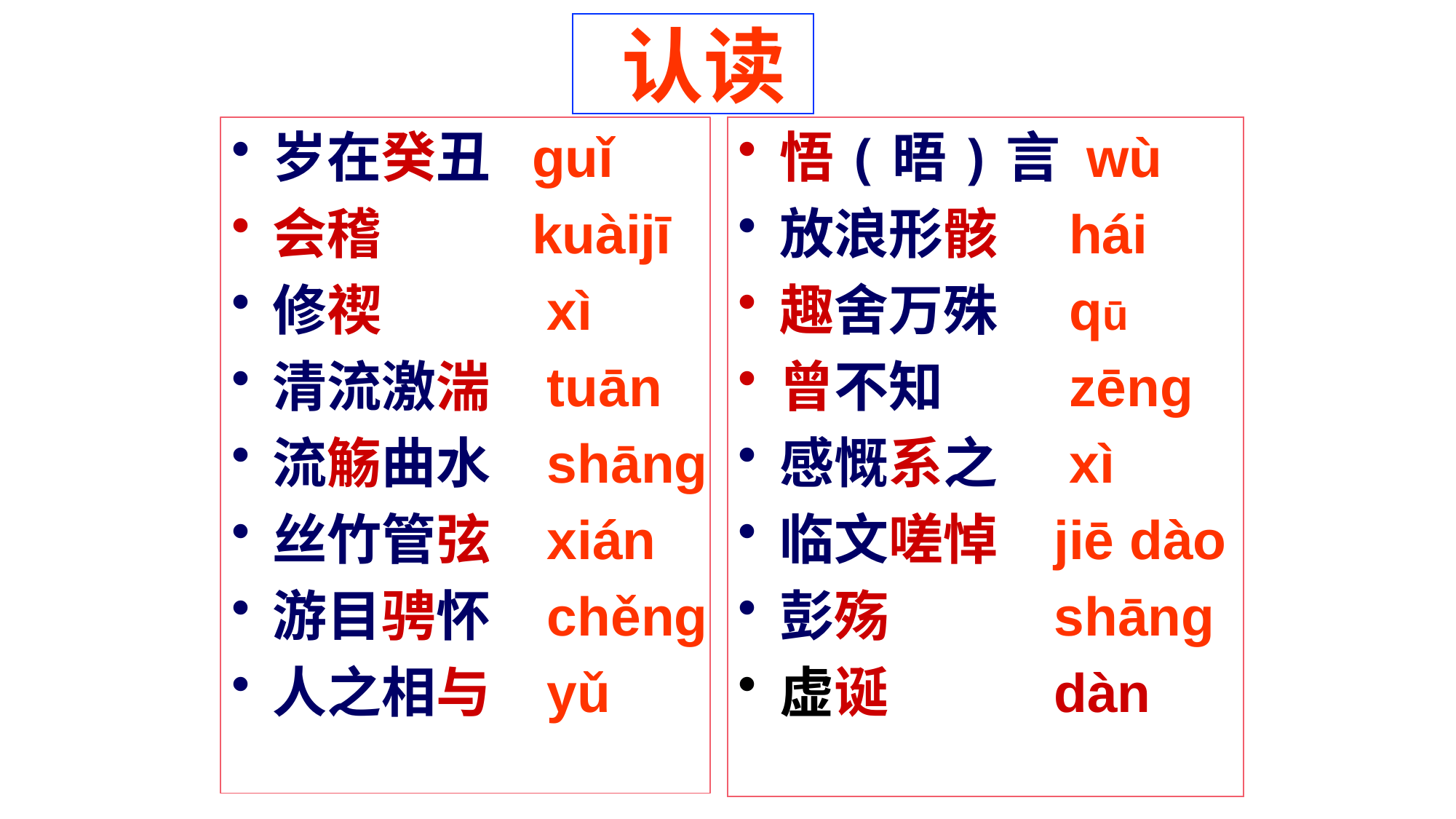

#
 认读

岁在癸丑
会稽
修禊
清流激湍
流觞曲水
丝竹管弦
游目骋怀
人之相与
guǐ
kuàijī
 xì
 tuān
 shāng
 xián
 chěng
 yǔ
悟(晤)言
放浪形骸
趣舍万殊
曾不知
感慨系之
临文嗟悼
彭殇
虚诞
 wù
 hái
 qū
 zēng
 xì
jiē dào
shāng
dàn